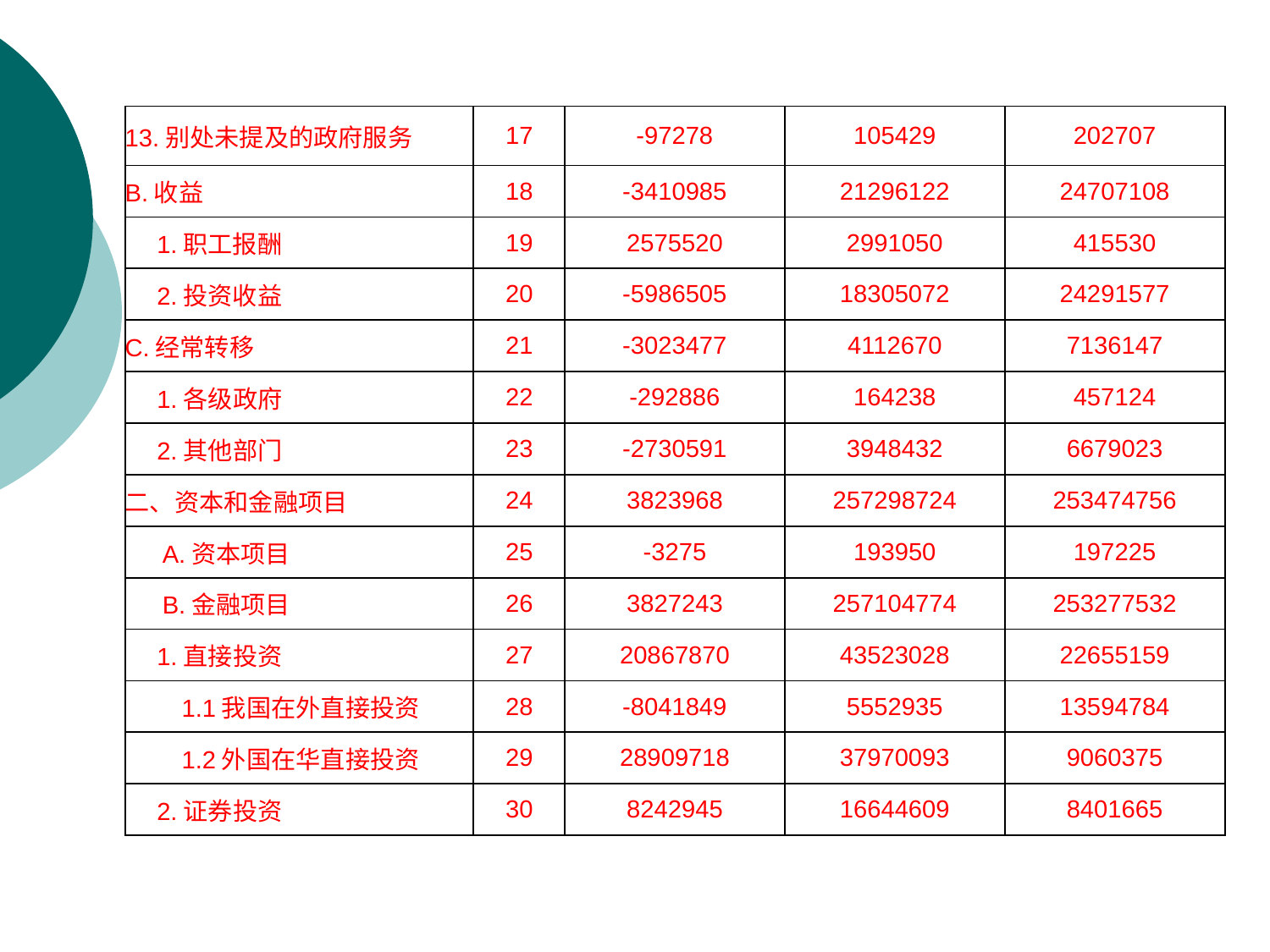

| 13.别处未提及的政府服务 | 17 | -97278 | 105429 | 202707 |
| --- | --- | --- | --- | --- |
| B.收益 | 18 | -3410985 | 21296122 | 24707108 |
| 1.职工报酬 | 19 | 2575520 | 2991050 | 415530 |
| 2.投资收益 | 20 | -5986505 | 18305072 | 24291577 |
| C.经常转移 | 21 | -3023477 | 4112670 | 7136147 |
| 1.各级政府 | 22 | -292886 | 164238 | 457124 |
| 2.其他部门 | 23 | -2730591 | 3948432 | 6679023 |
| 二、资本和金融项目 | 24 | 3823968 | 257298724 | 253474756 |
| A.资本项目 | 25 | -3275 | 193950 | 197225 |
| B.金融项目 | 26 | 3827243 | 257104774 | 253277532 |
| 1.直接投资 | 27 | 20867870 | 43523028 | 22655159 |
| 1.1我国在外直接投资 | 28 | -8041849 | 5552935 | 13594784 |
| 1.2外国在华直接投资 | 29 | 28909718 | 37970093 | 9060375 |
| 2.证券投资 | 30 | 8242945 | 16644609 | 8401665 |